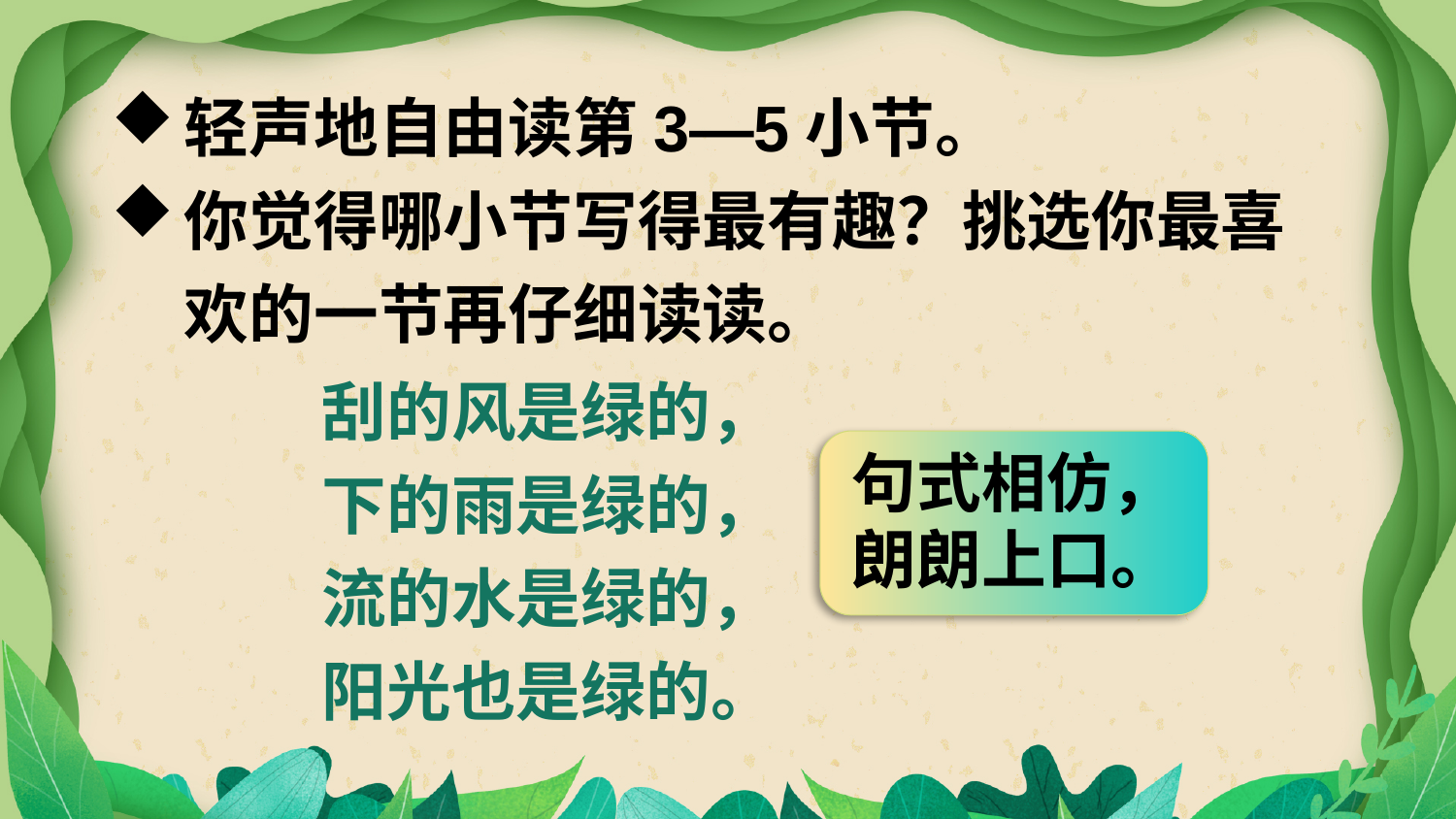

轻声地自由读第3—5小节。
你觉得哪小节写得最有趣？挑选你最喜欢的一节再仔细读读。
刮的风是绿的，
下的雨是绿的，
流的水是绿的，
阳光也是绿的。
句式相仿，朗朗上口。